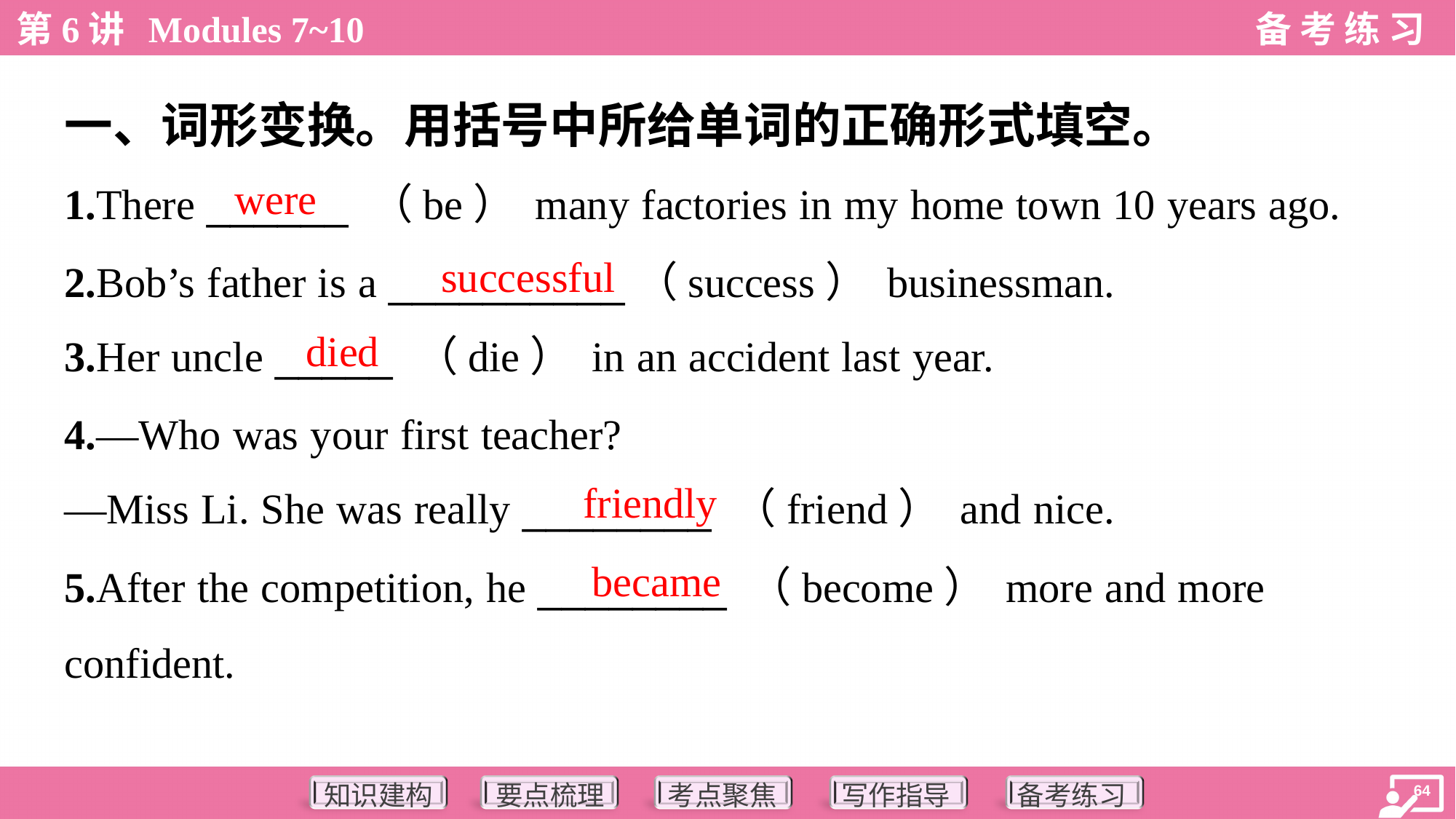

一、词形变换。用括号中所给单词的正确形式填空。
were
1.There ______ （be） many factories in my home town 10 years ago.
2.Bob’s father is a __________（success） businessman.
3.Her uncle _____ （die） in an accident last year.
successful
died
4.—Who was your first teacher?
—Miss Li. She was really ________ （friend） and nice.
friendly
became
5.After the competition, he ________ （become） more and more
confident.